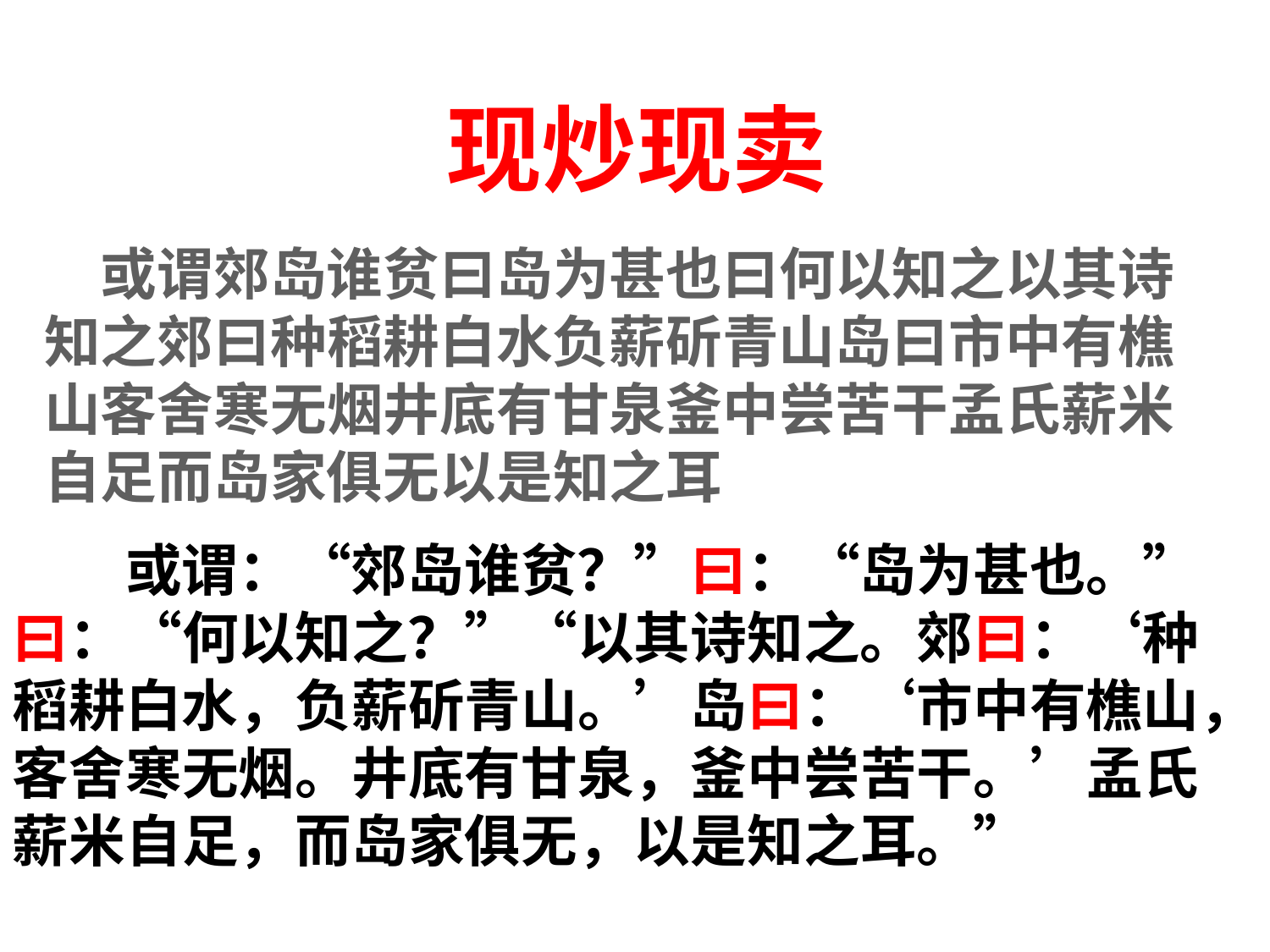

现炒现卖
　或谓郊岛谁贫曰岛为甚也曰何以知之以其诗知之郊曰种稻耕白水负薪斫青山岛曰市中有樵山客舍寒无烟井底有甘泉釜中尝苦干孟氏薪米自足而岛家俱无以是知之耳
　　或谓：“郊岛谁贫？”曰：“岛为甚也。”曰：“何以知之？”“以其诗知之。郊曰：‘种稻耕白水，负薪斫青山。’岛曰：‘市中有樵山，客舍寒无烟。井底有甘泉，釜中尝苦干。’孟氏薪米自足，而岛家俱无，以是知之耳。”
#
